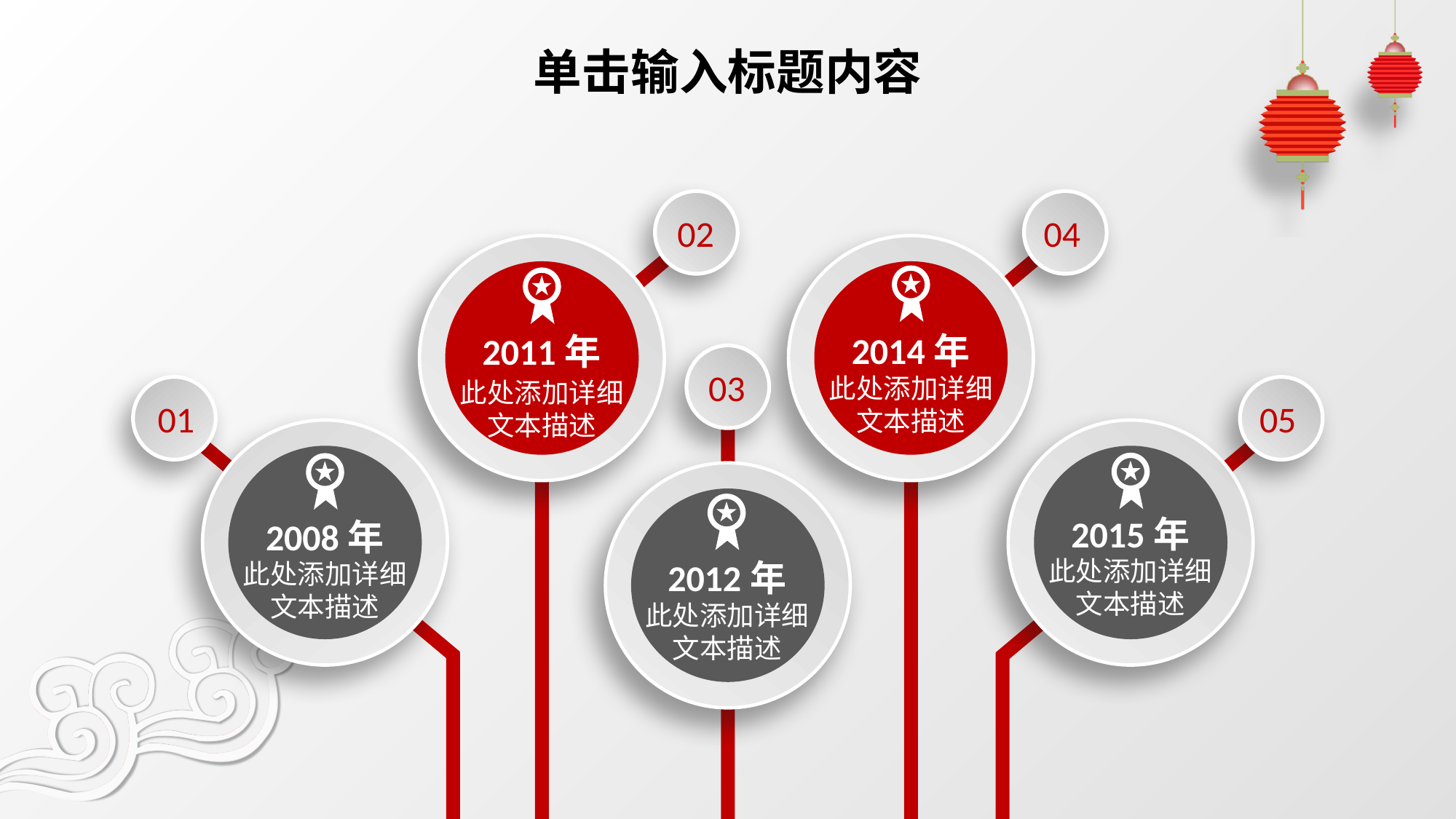

# 单击输入标题内容

02

04

2014年
2011年

03
此处添加详细文本描述
此处添加详细文本描述

01

05

2015年
2008年

此处添加详细文本描述
2012年
此处添加详细文本描述
此处添加详细文本描述